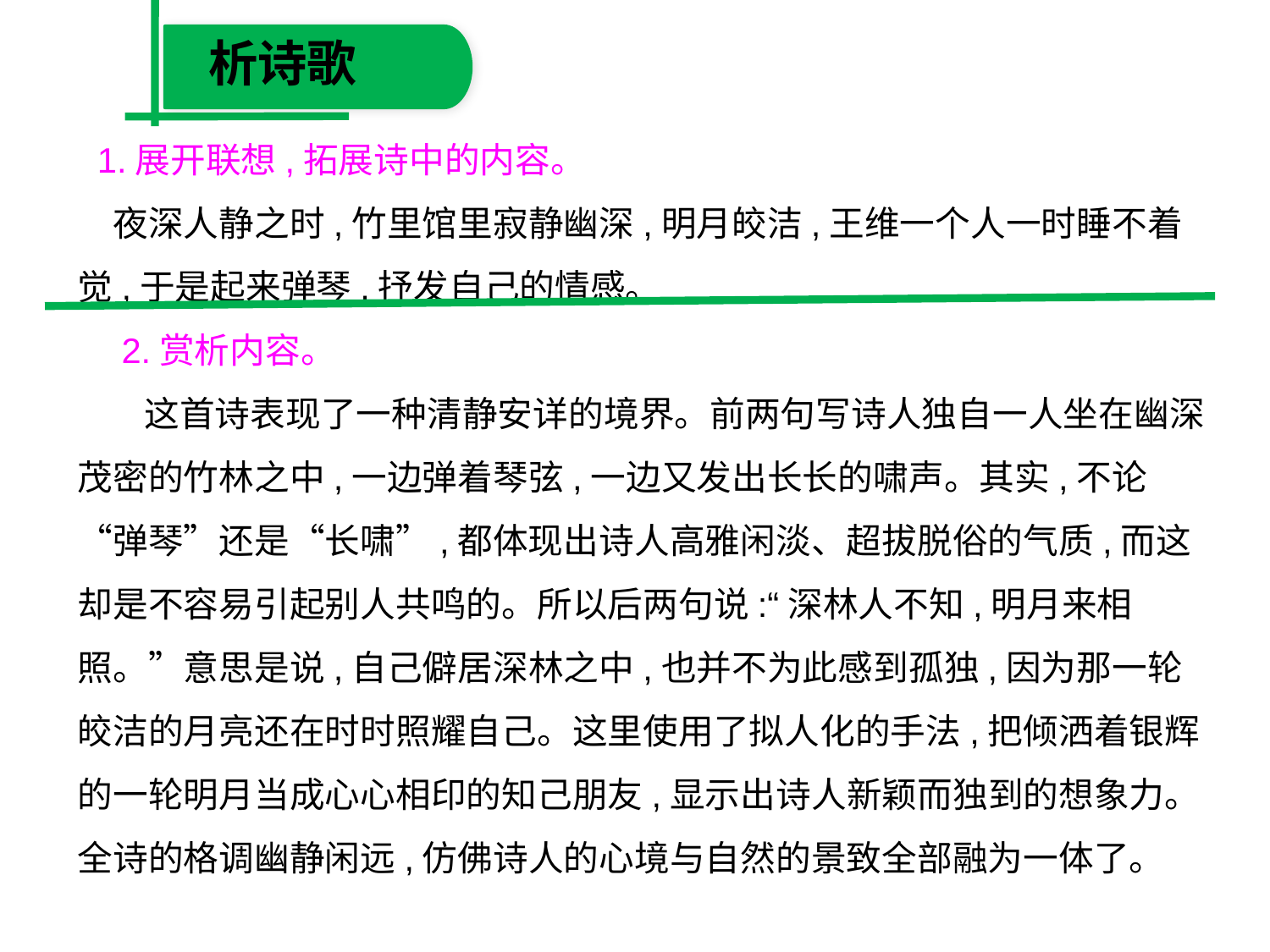

析诗歌
　1.展开联想,拓展诗中的内容。
　夜深人静之时,竹里馆里寂静幽深,明月皎洁,王维一个人一时睡不着觉,于是起来弹琴,抒发自己的情感。
　2.赏析内容。
　    这首诗表现了一种清静安详的境界。前两句写诗人独自一人坐在幽深茂密的竹林之中,一边弹着琴弦,一边又发出长长的啸声。其实,不论“弹琴”还是“长啸”,都体现出诗人高雅闲淡、超拔脱俗的气质,而这却是不容易引起别人共鸣的。所以后两句说:“深林人不知,明月来相照。”意思是说,自己僻居深林之中,也并不为此感到孤独,因为那一轮皎洁的月亮还在时时照耀自己。这里使用了拟人化的手法,把倾洒着银辉的一轮明月当成心心相印的知己朋友,显示出诗人新颖而独到的想象力。全诗的格调幽静闲远,仿佛诗人的心境与自然的景致全部融为一体了。